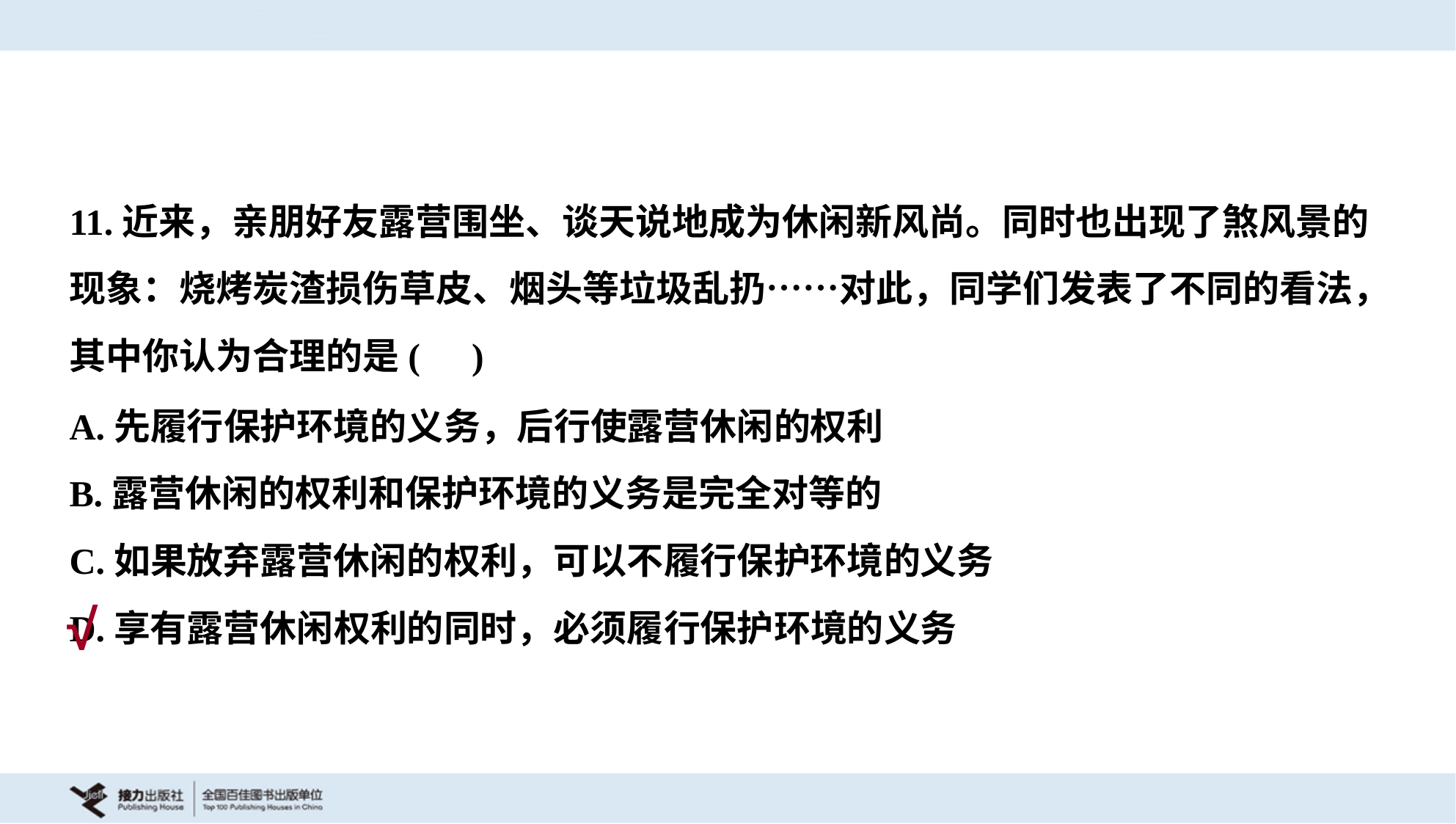

11.近来，亲朋好友露营围坐、谈天说地成为休闲新风尚。同时也出现了煞风景的
现象：烧烤炭渣损伤草皮、烟头等垃圾乱扔……对此，同学们发表了不同的看法，
其中你认为合理的是(     )
A.先履行保护环境的义务，后行使露营休闲的权利
B.露营休闲的权利和保护环境的义务是完全对等的
C.如果放弃露营休闲的权利，可以不履行保护环境的义务
D.享有露营休闲权利的同时，必须履行保护环境的义务
√